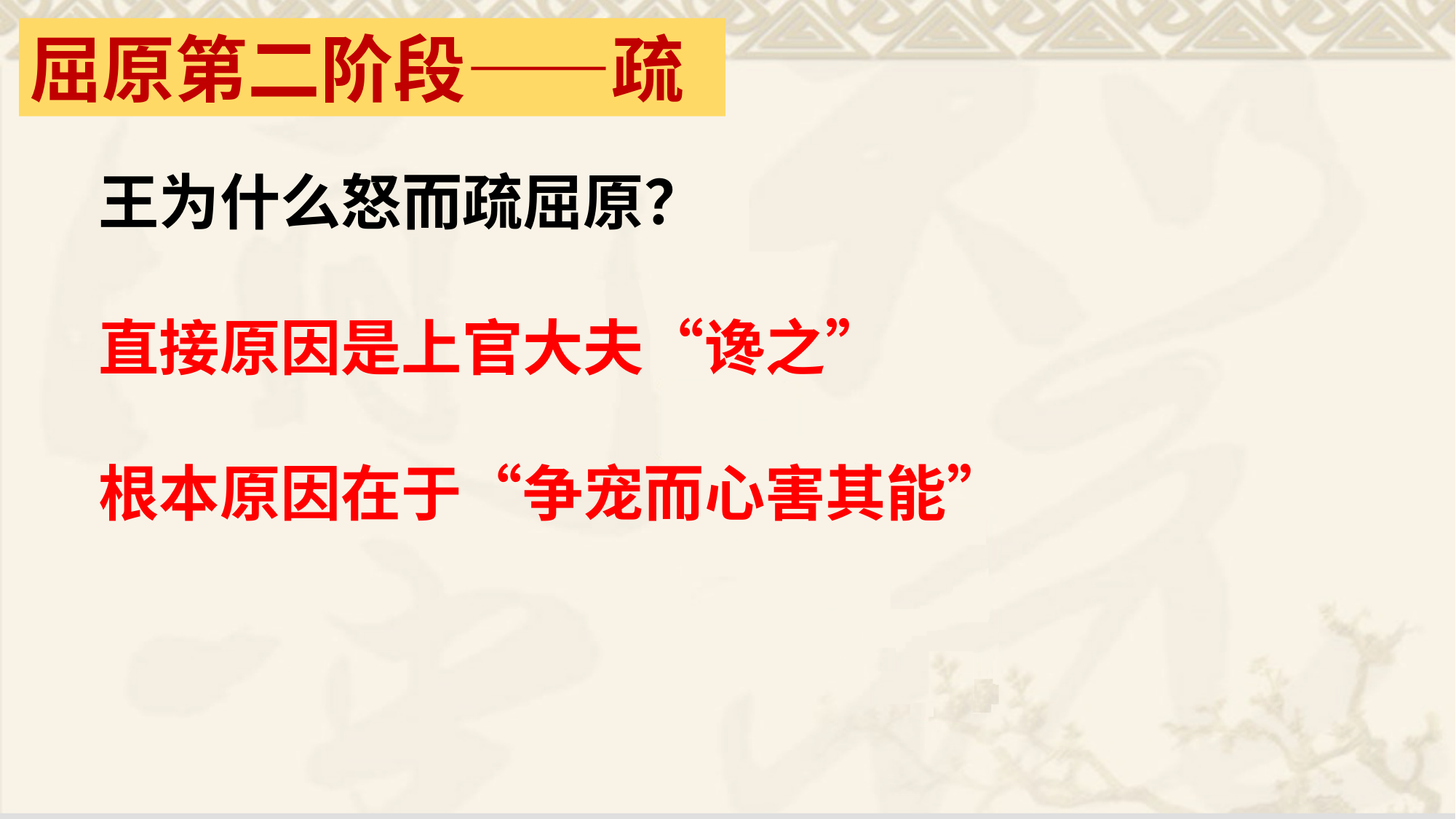

屈原第二阶段——疏
王为什么怒而疏屈原？

直接原因是上官大夫“谗之”

根本原因在于“争宠而心害其能”